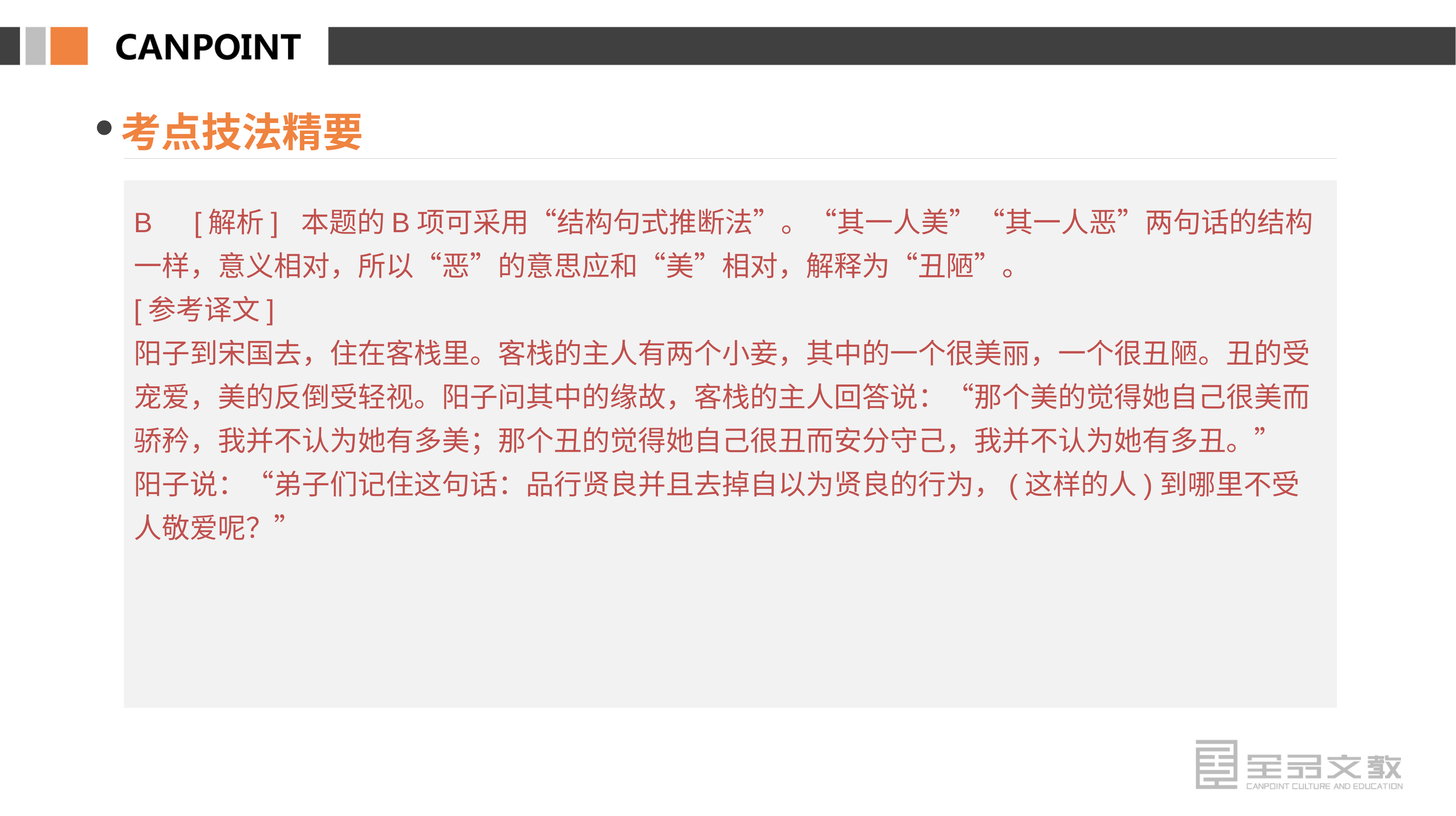

考点技法精要

B　[解析]  本题的B项可采用“结构句式推断法”。“其一人美”“其一人恶”两句话的结构一样，意义相对，所以“恶”的意思应和“美”相对，解释为“丑陋”。
[参考译文]
阳子到宋国去，住在客栈里。客栈的主人有两个小妾，其中的一个很美丽，一个很丑陋。丑的受宠爱，美的反倒受轻视。阳子问其中的缘故，客栈的主人回答说：“那个美的觉得她自己很美而骄矜，我并不认为她有多美；那个丑的觉得她自己很丑而安分守己，我并不认为她有多丑。”
阳子说：“弟子们记住这句话：品行贤良并且去掉自以为贤良的行为，(这样的人)到哪里不受人敬爱呢？”